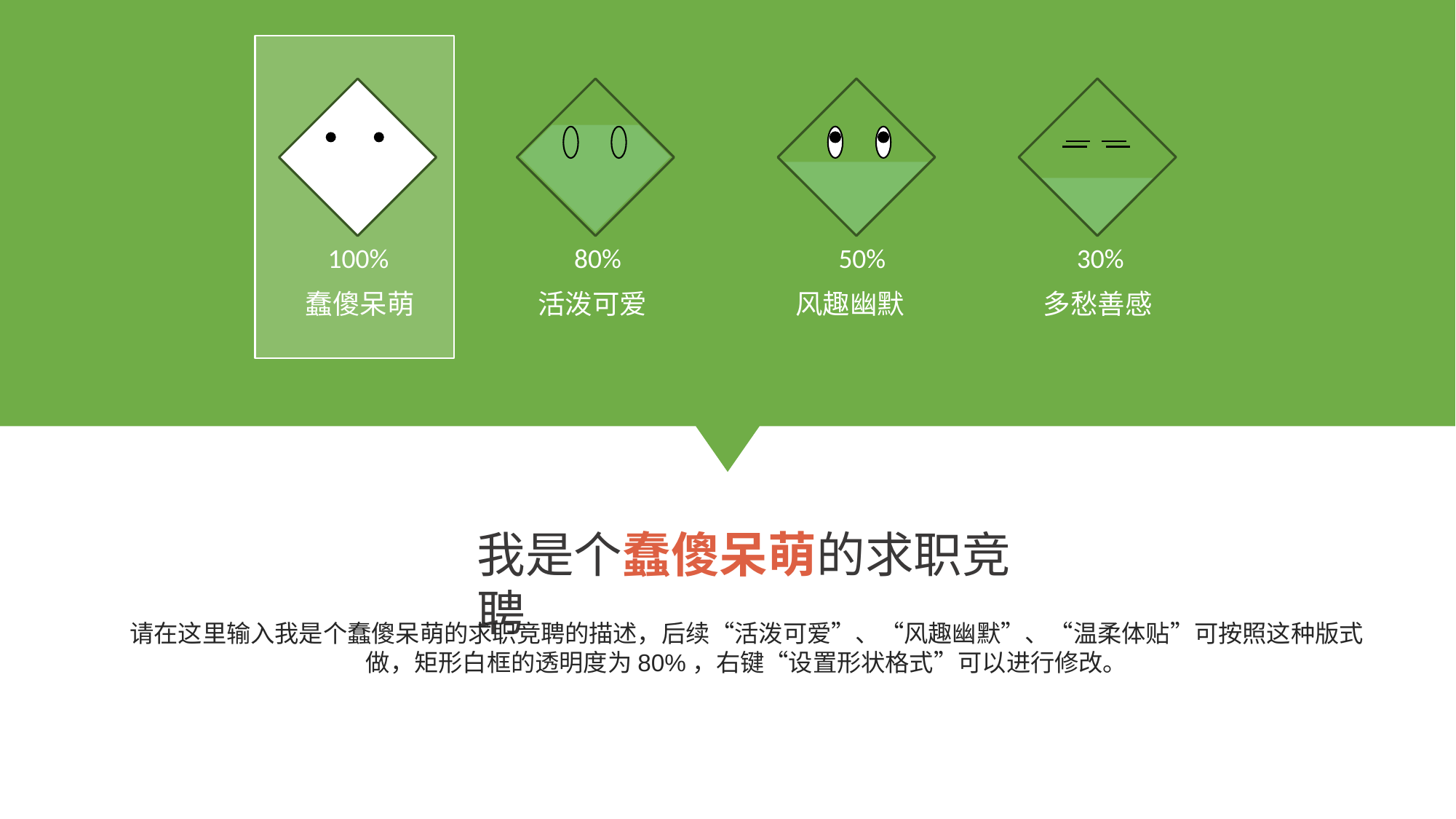

100%
80%
50%
30%
蠢傻呆萌
活泼可爱
风趣幽默
多愁善感
我是个蠢傻呆萌的求职竞聘
请在这里输入我是个蠢傻呆萌的求职竞聘的描述，后续“活泼可爱”、“风趣幽默”、“温柔体贴”可按照这种版式做，矩形白框的透明度为80%，右键“设置形状格式”可以进行修改。